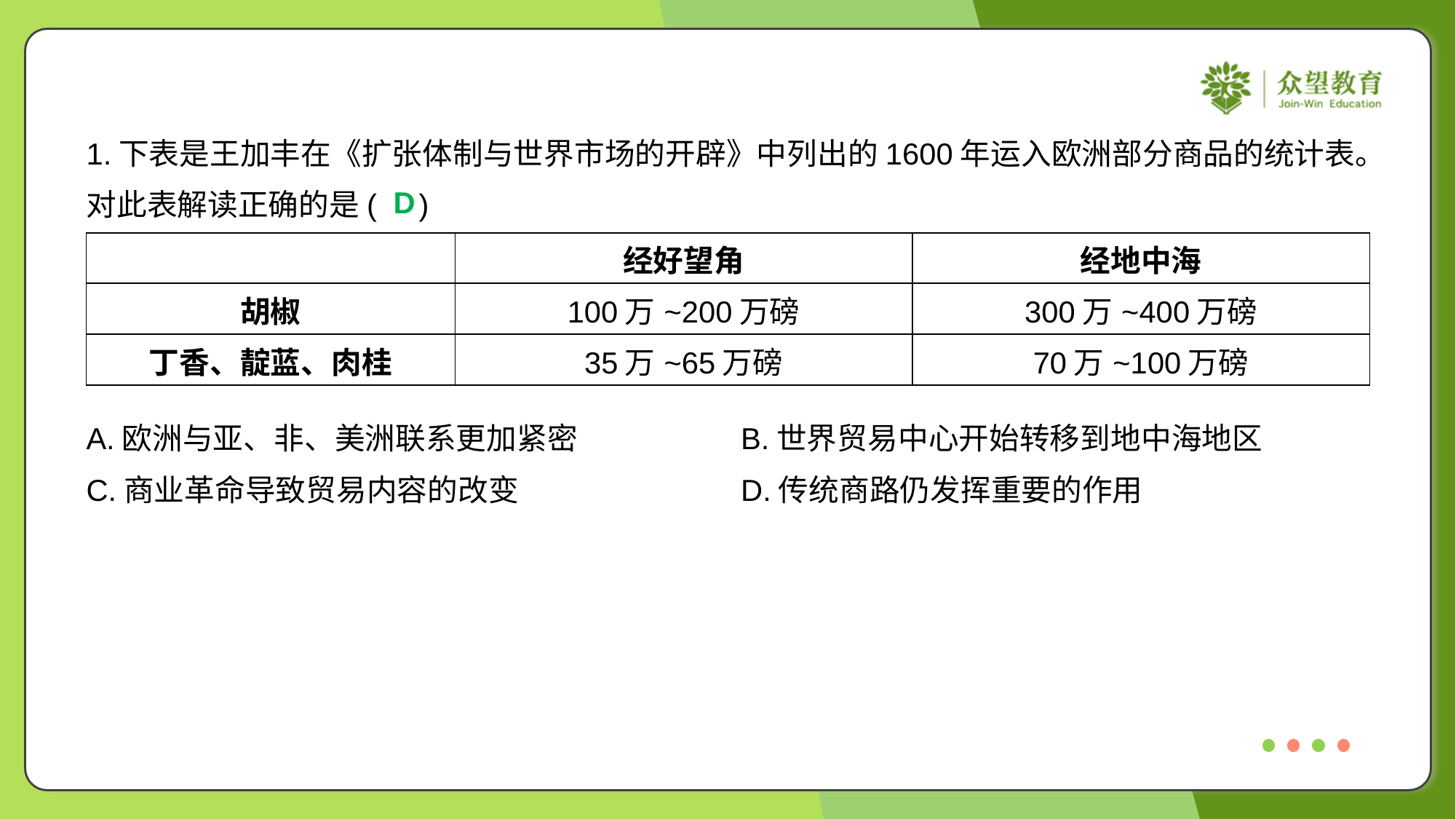

1.下表是王加丰在《扩张体制与世界市场的开辟》中列出的1600年运入欧洲部分商品的统计表。
对此表解读正确的是(     )
D
|  | 经好望角 | 经地中海 |
| --- | --- | --- |
| 胡椒 | 100万~200万磅 | 300万~400万磅 |
| 丁香、靛蓝、肉桂 | 35万~65万磅 | 70万~100万磅 |
A.欧洲与亚、非、美洲联系更加紧密	B.世界贸易中心开始转移到地中海地区
C.商业革命导致贸易内容的改变	D.传统商路仍发挥重要的作用